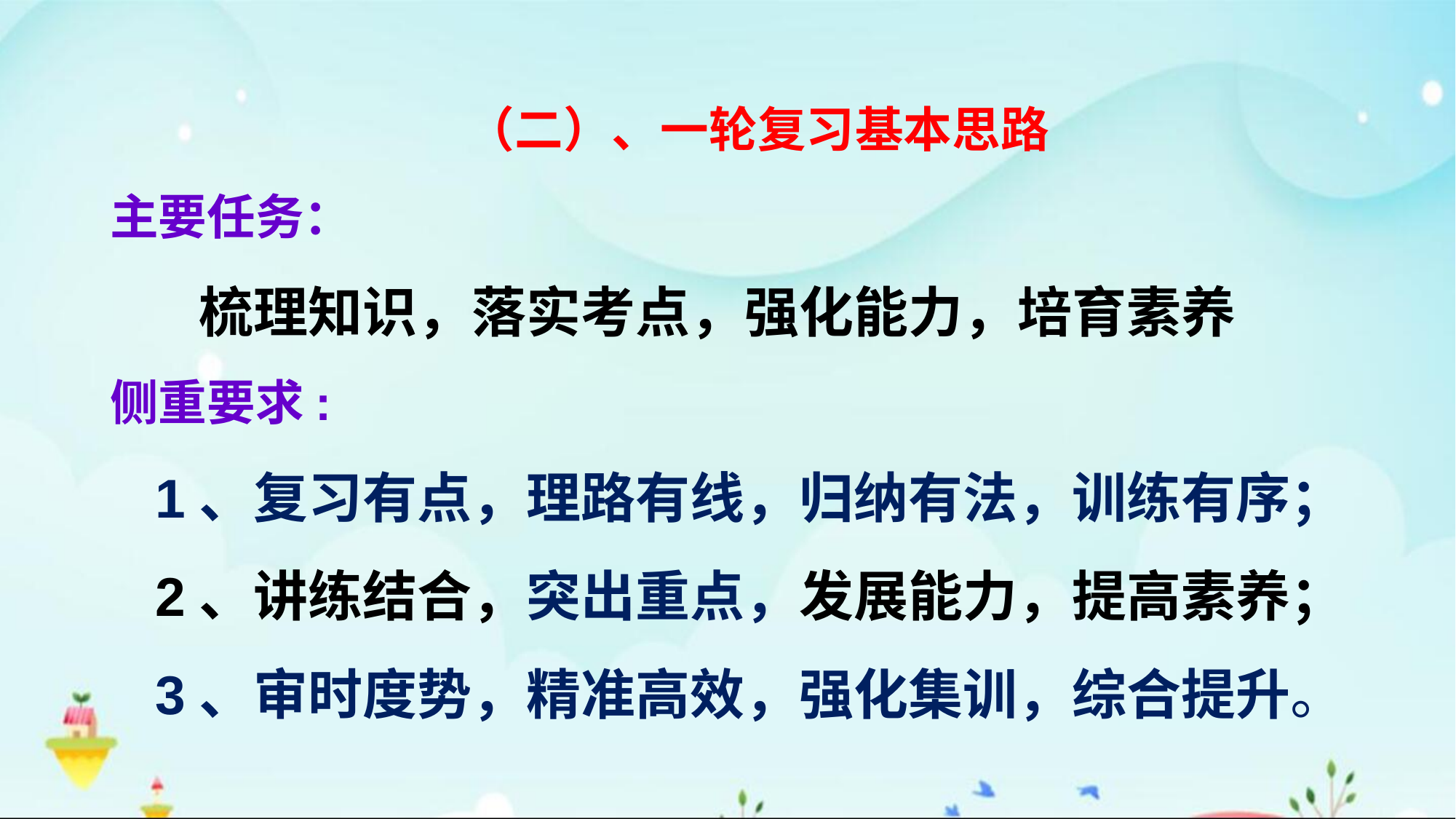

（二）、一轮复习基本思路
主要任务：
       梳理知识，落实考点，强化能力，培育素养
侧重要求:
   1、复习有点，理路有线，归纳有法，训练有序；
   2、讲练结合，突出重点，发展能力，提高素养；
   3、审时度势，精准高效，强化集训，综合提升。